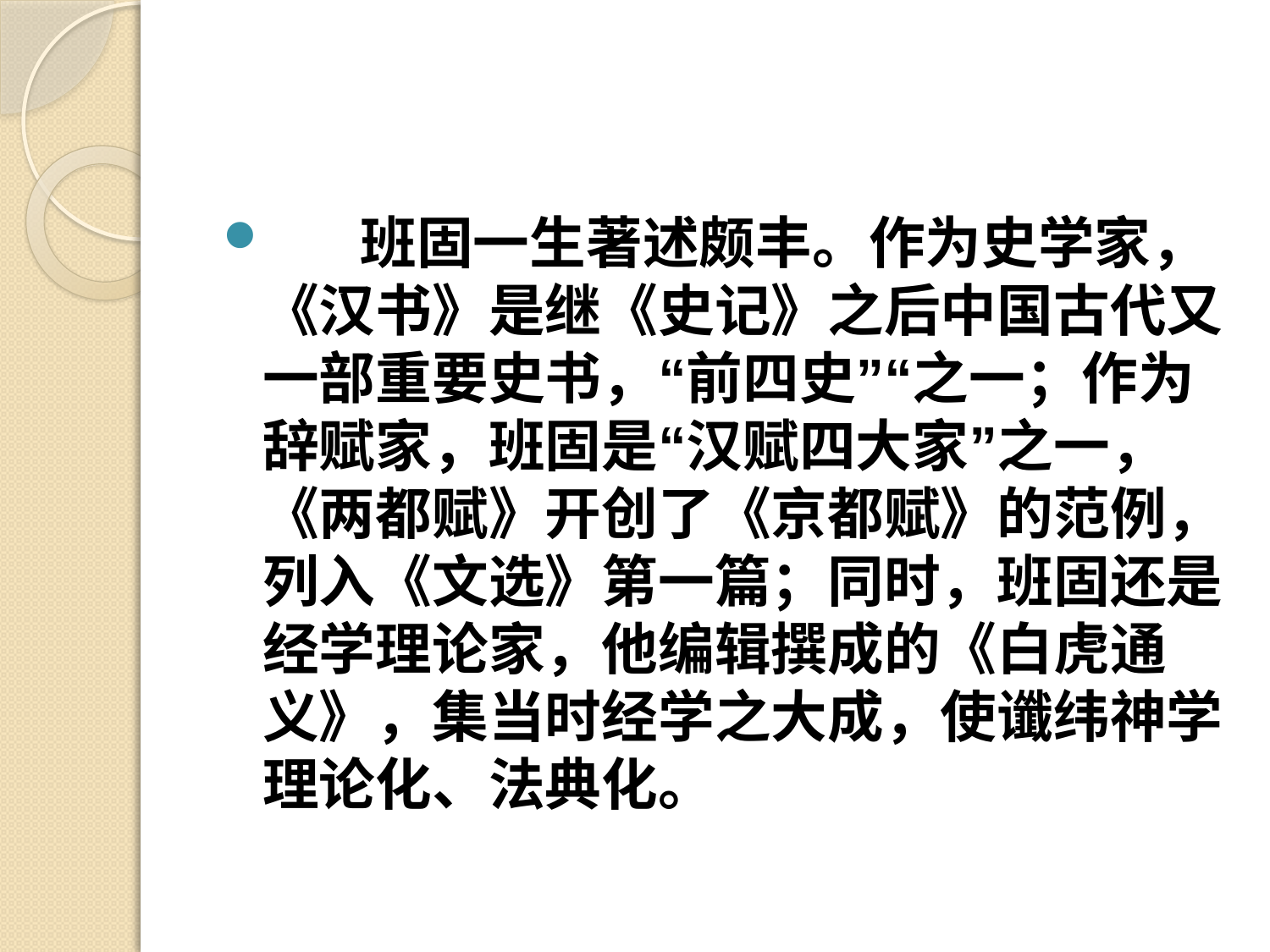

#
     班固一生著述颇丰。作为史学家，《汉书》是继《史记》之后中国古代又一部重要史书，“前四史”“之一；作为辞赋家，班固是“汉赋四大家”之一，《两都赋》开创了《京都赋》的范例，列入《文选》第一篇；同时，班固还是经学理论家，他编辑撰成的《白虎通义》，集当时经学之大成，使谶纬神学理论化、法典化。